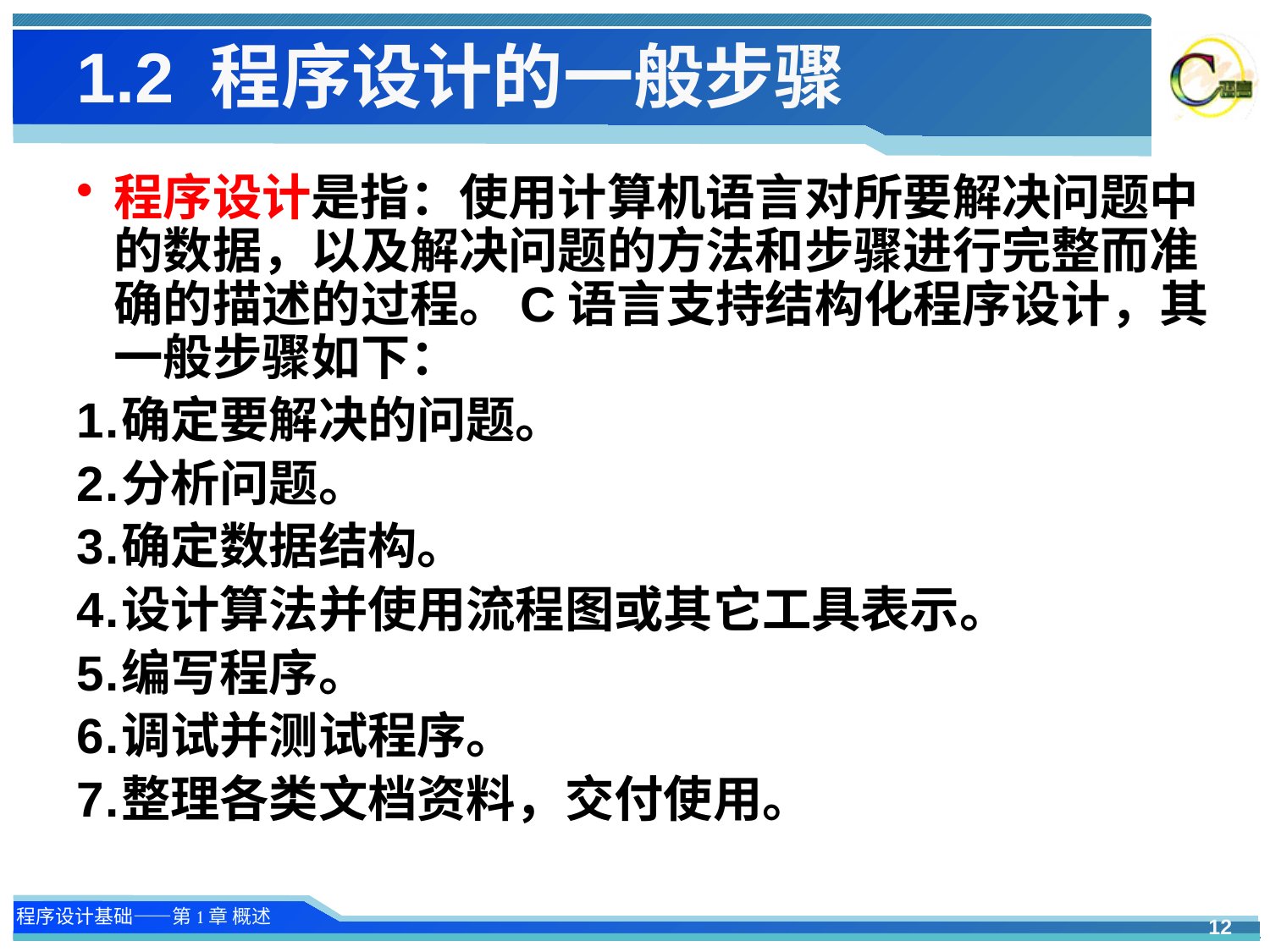

# 1.2 程序设计的一般步骤
程序设计是指：使用计算机语言对所要解决问题中的数据，以及解决问题的方法和步骤进行完整而准确的描述的过程。C语言支持结构化程序设计，其一般步骤如下：
确定要解决的问题。
分析问题。
确定数据结构。
设计算法并使用流程图或其它工具表示。
编写程序。
调试并测试程序。
整理各类文档资料，交付使用。
12